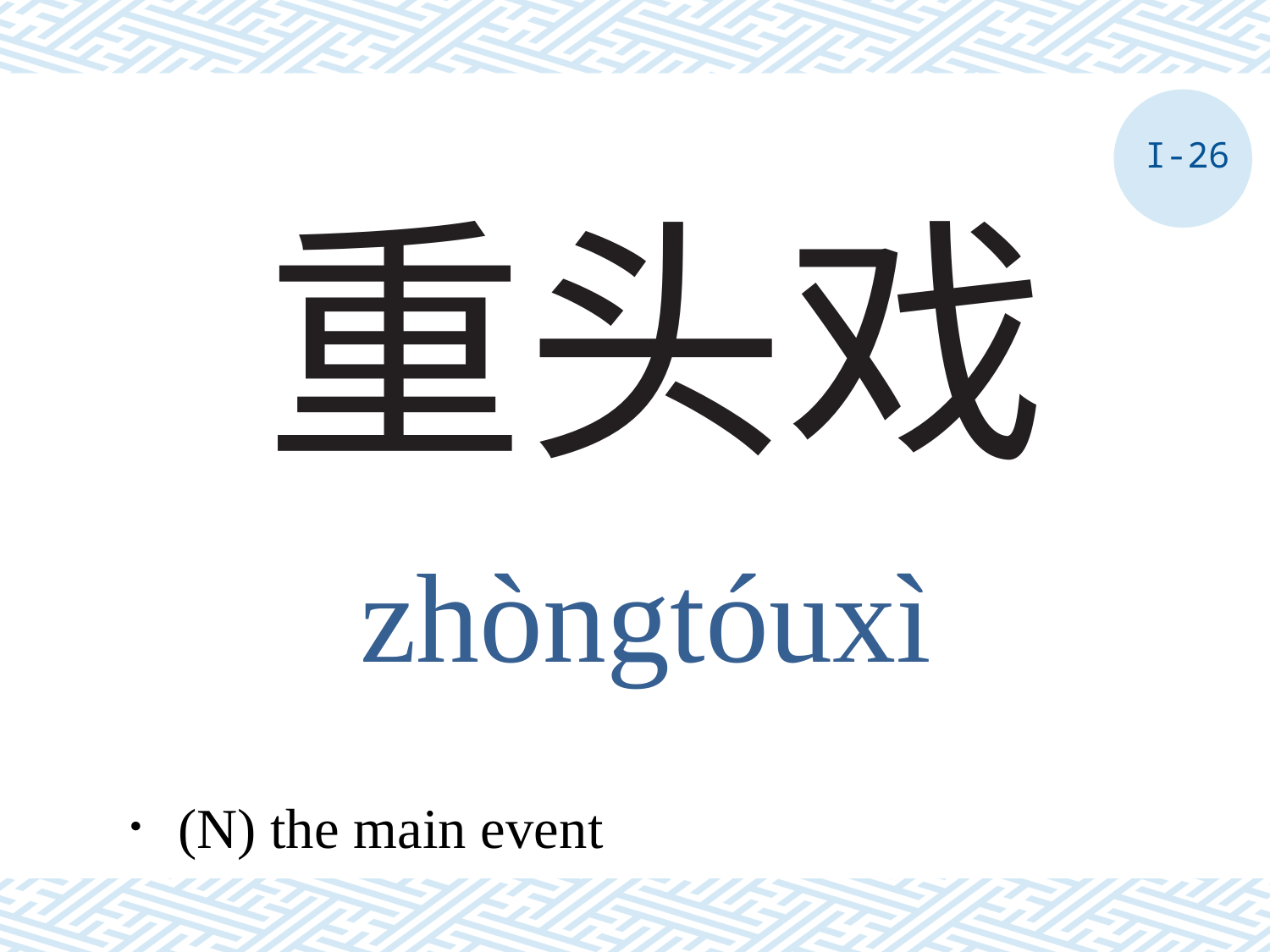

I-26

# 重头戏
zhòngtóuxì
．(N) the main event